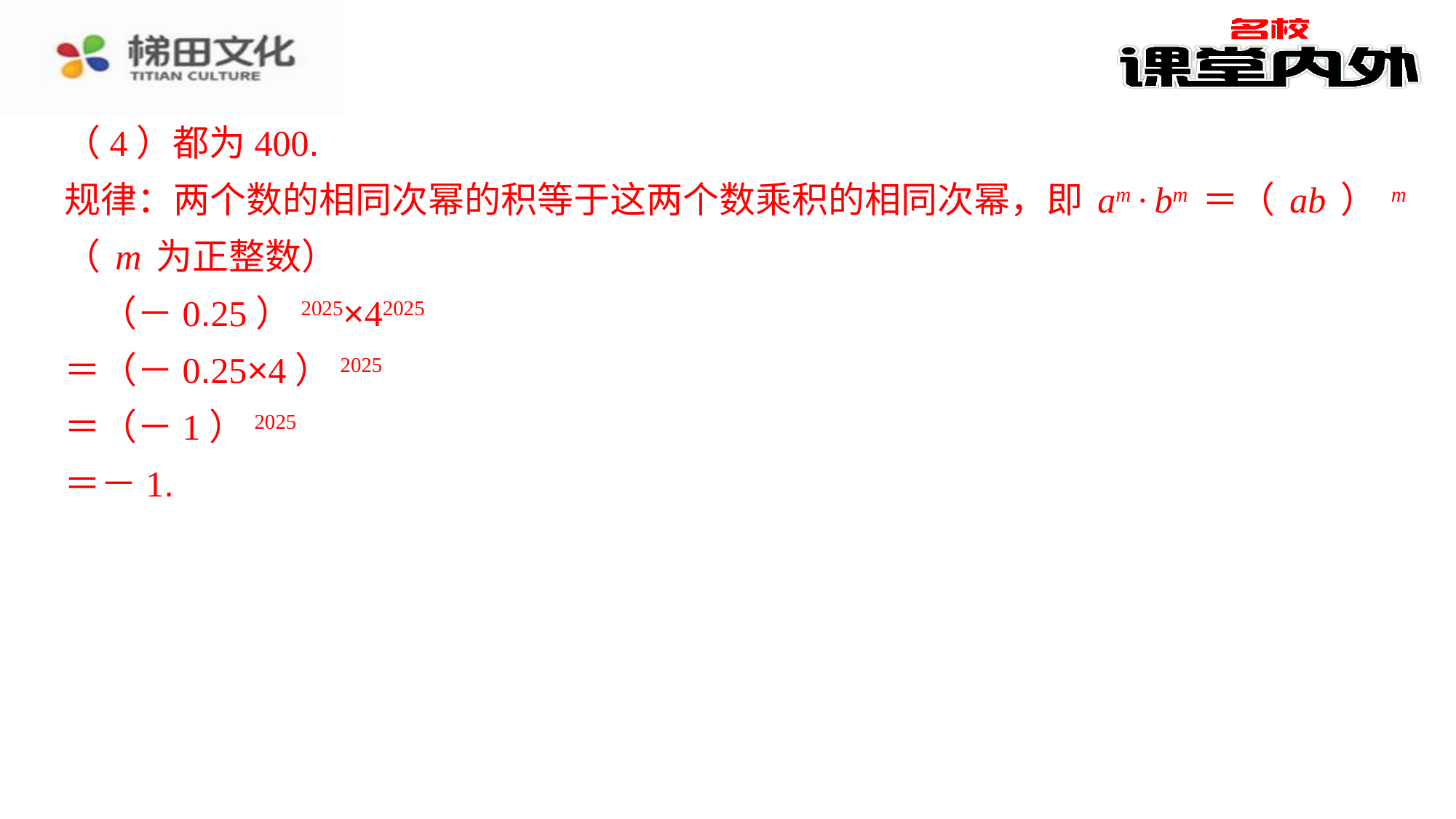

（4）都为400.
（4）都为400.
规律：两个数的相同次幂的积等于这两个数乘积的相同次幂，即am·bm＝（ab）m
（m为正整数）
　（－0.25）2025×42025
＝（－0.25×4）2025
＝（－1）2025
＝－1.
规律：两个数的相同次幂的积等于这两个数乘积的相同次幂，即am·bm＝（ab）m
（m为正整数）
（－0.25）2025×42025
＝（－0.25×4）2025
＝（－1）2025
＝－1.